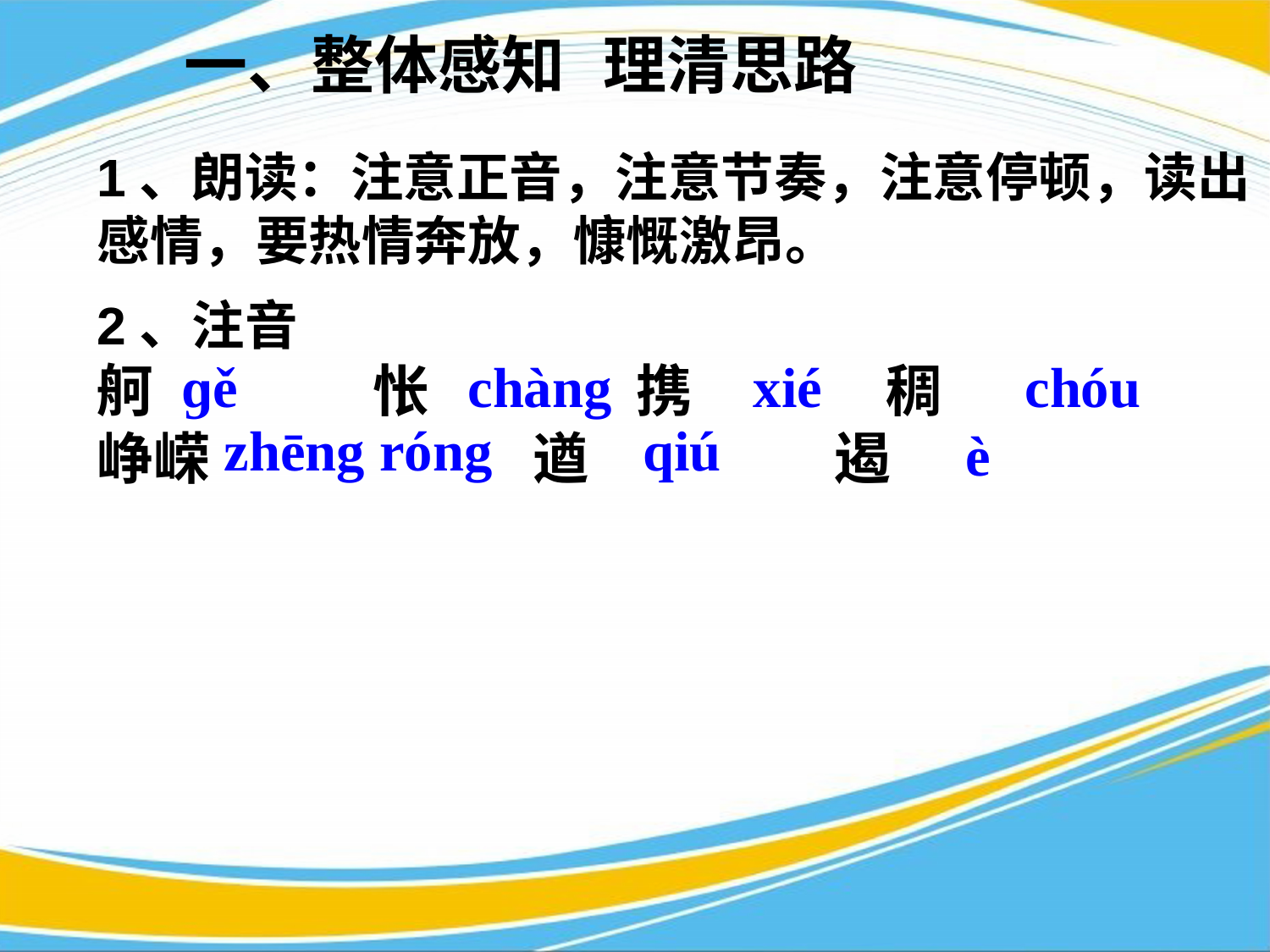

一、整体感知    理清思路
#
1、朗读：注意正音，注意节奏，注意停顿，读出感情，要热情奔放，慷慨激昂。
2、注音
舸                 怅                携               稠
峥嵘                         遒                   遏
ɡě
chàng
xié
chóu
zhēng róng
qiú
è